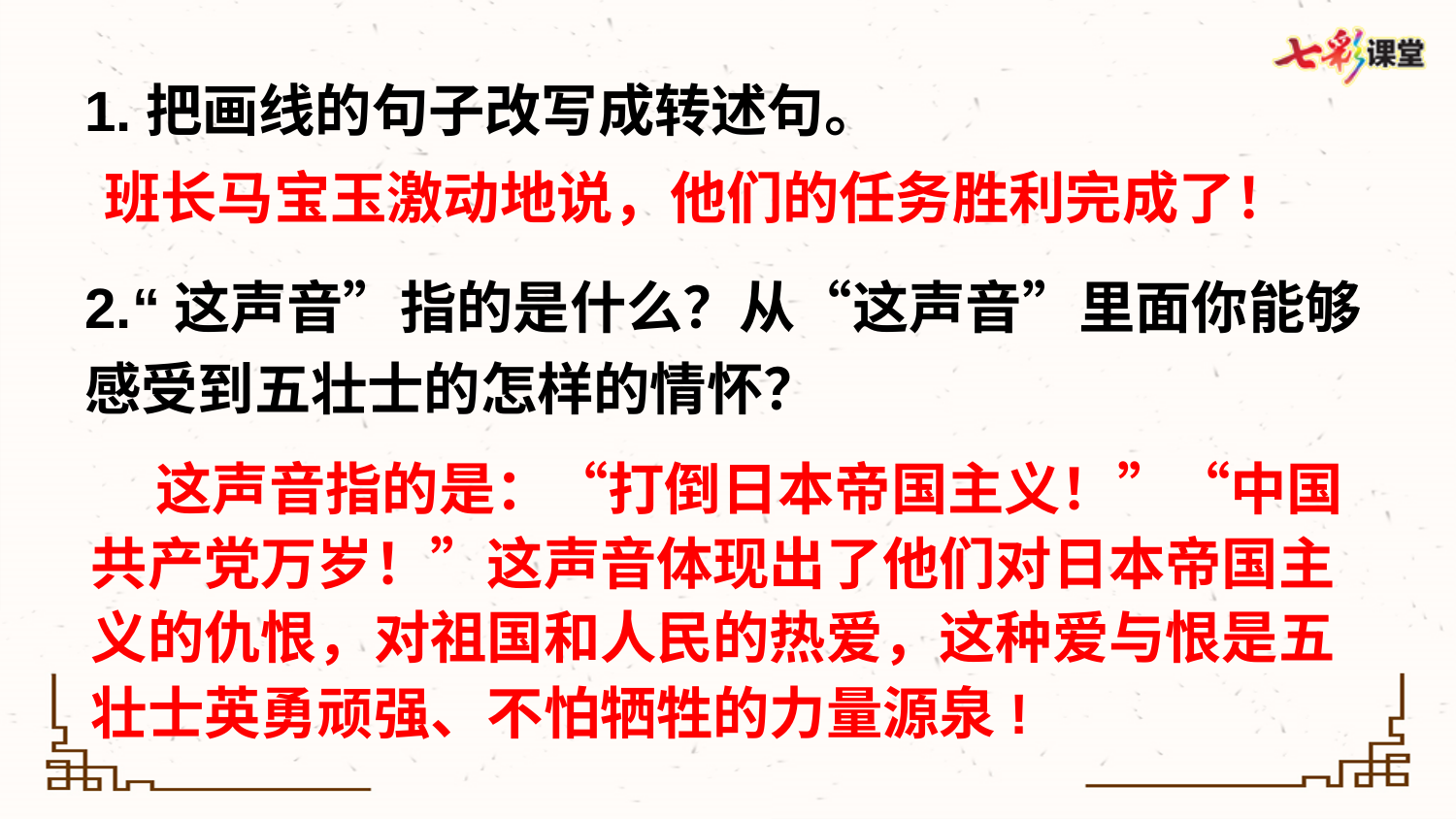

1.把画线的句子改写成转述句。
班长马宝玉激动地说，他们的任务胜利完成了！
2.“这声音”指的是什么？从“这声音”里面你能够感受到五壮士的怎样的情怀？
    这声音指的是：“打倒日本帝国主义！”“中国共产党万岁！”这声音体现出了他们对日本帝国主义的仇恨，对祖国和人民的热爱，这种爱与恨是五壮士英勇顽强、不怕牺牲的力量源泉!